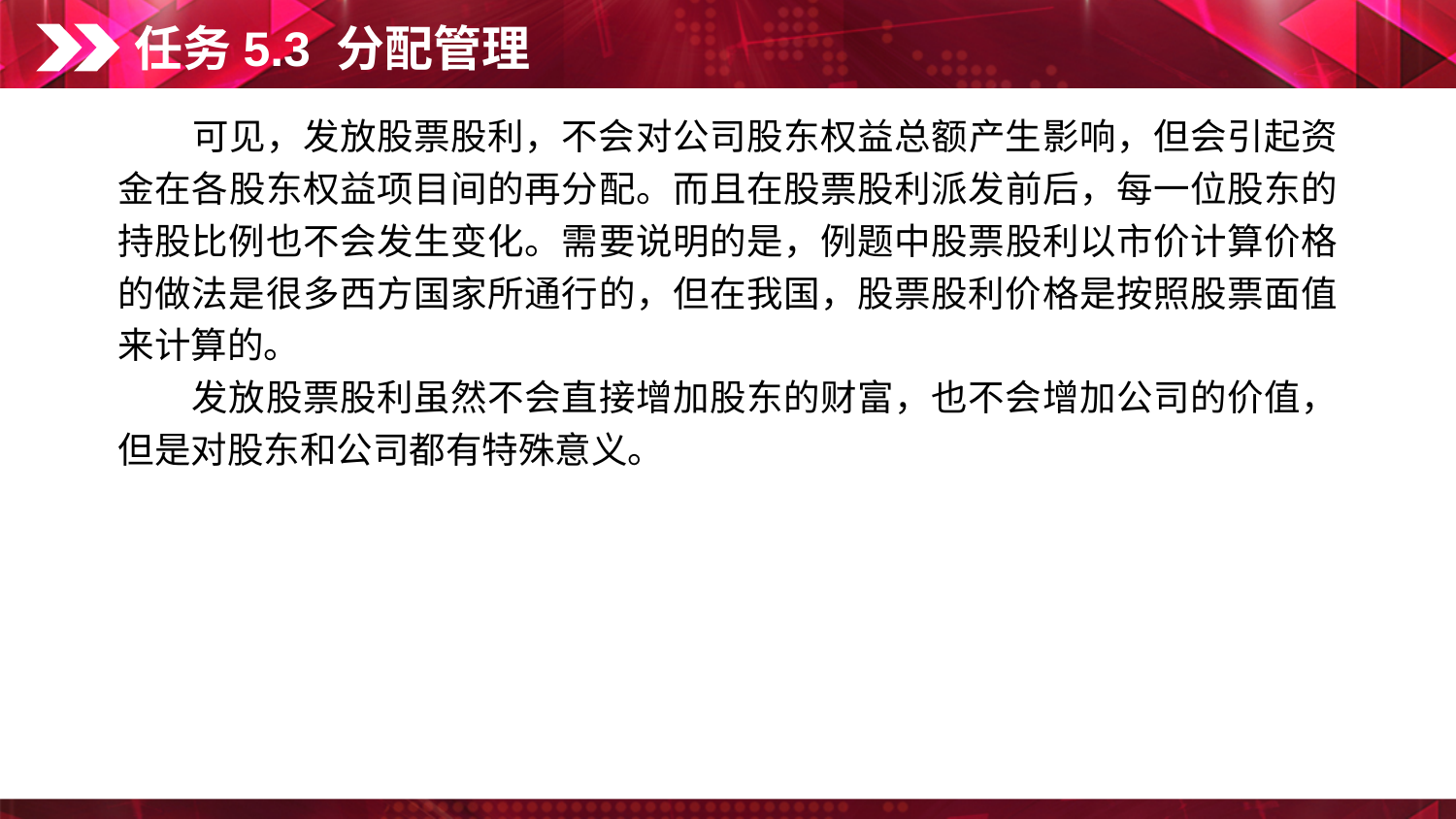

任务5.3 分配管理

　　可见，发放股票股利，不会对公司股东权益总额产生影响，但会引起资金在各股东权益项目间的再分配。而且在股票股利派发前后，每一位股东的持股比例也不会发生变化。需要说明的是，例题中股票股利以市价计算价格的做法是很多西方国家所通行的，但在我国，股票股利价格是按照股票面值来计算的。
　　发放股票股利虽然不会直接增加股东的财富，也不会增加公司的价值，但是对股东和公司都有特殊意义。